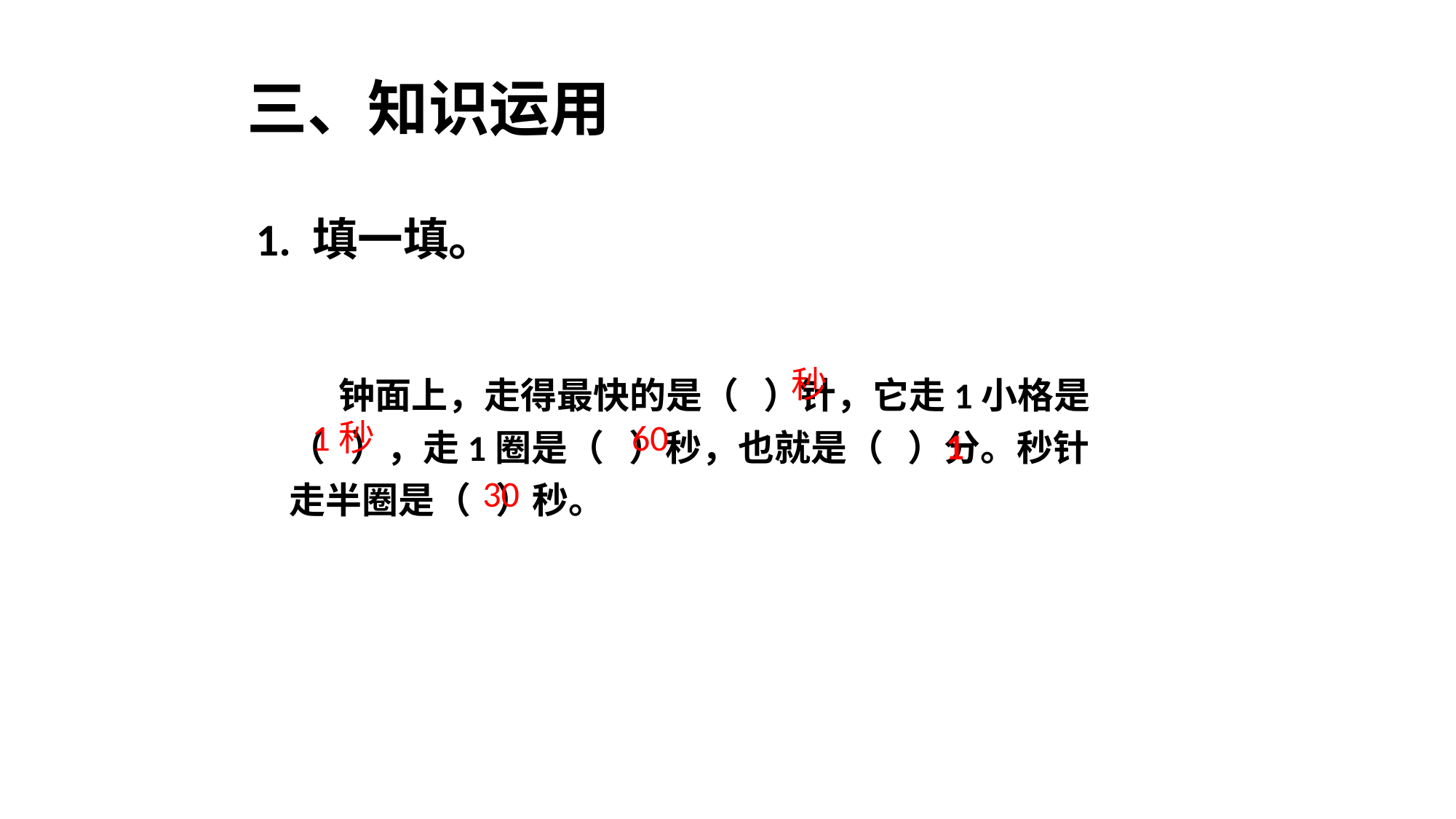

三、知识运用
1. 填一填。
秒
     钟面上，走得最快的是（   ）针，它走1小格是
（   ），走1圈是（   ）秒，也就是（   ）分。秒针
走半圈是（   ）秒。
1秒
60
1
30
绿色圃中小学教育网http://www.lspjy.com
绿色圃中小学教育网http://www.lspjy.com